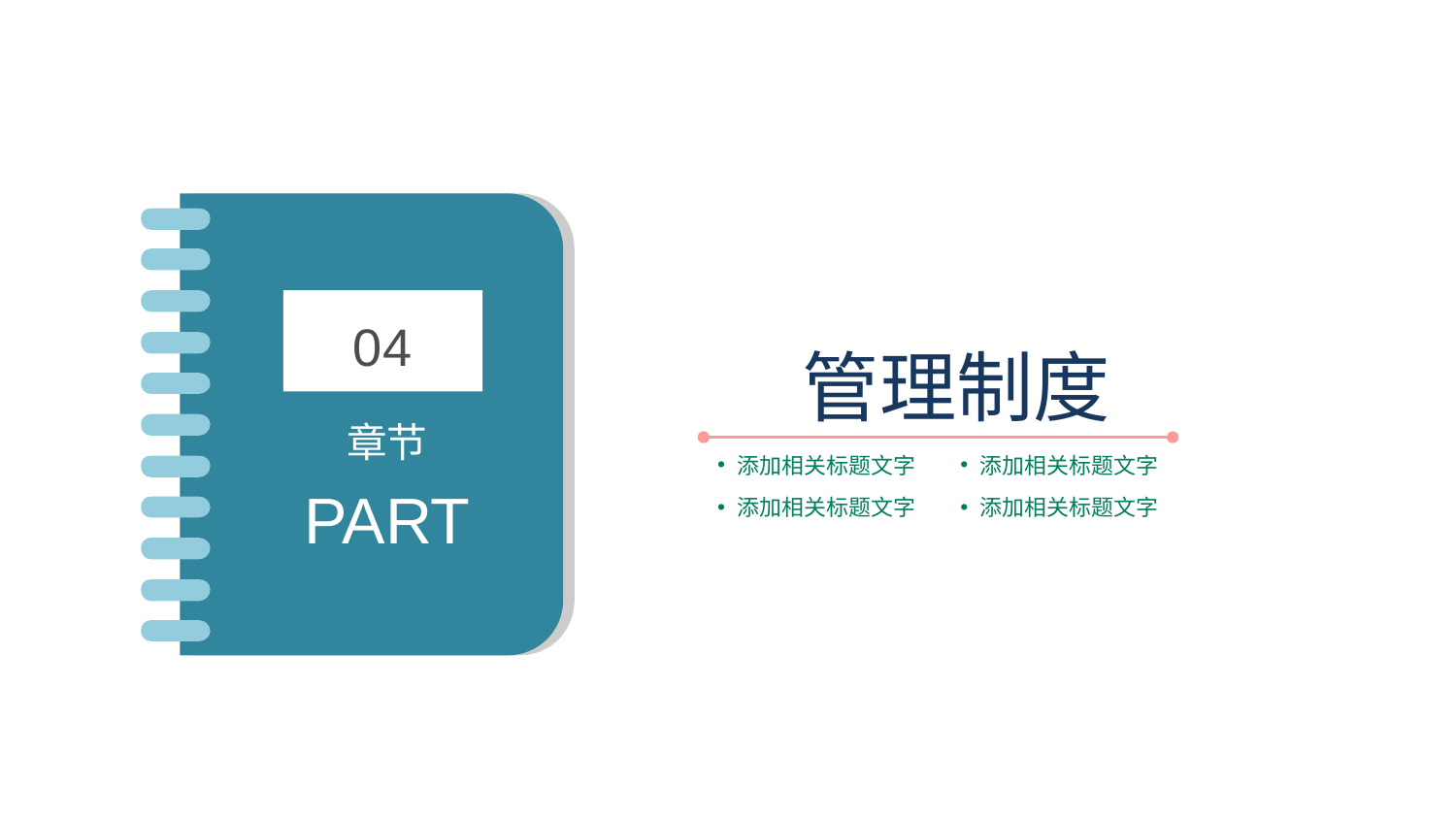

04
章节
PART
管理制度
添加相关标题文字
添加相关标题文字
添加相关标题文字
添加相关标题文字